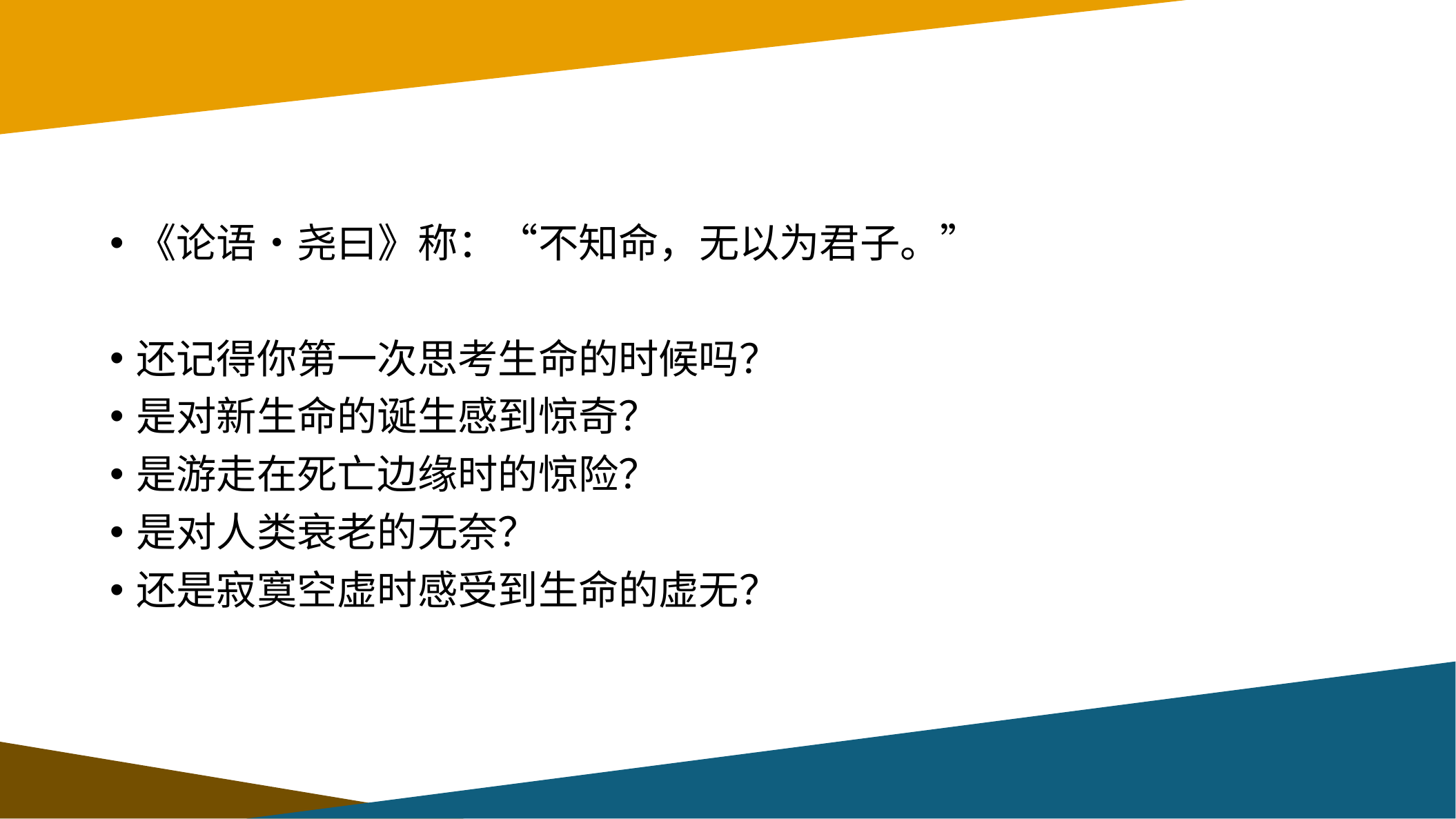

#
《论语•尧曰》称：“不知命，无以为君子。”

还记得你第一次思考生命的时候吗？
是对新生命的诞生感到惊奇？
是游走在死亡边缘时的惊险？
是对人类衰老的无奈？
还是寂寞空虚时感受到生命的虚无？